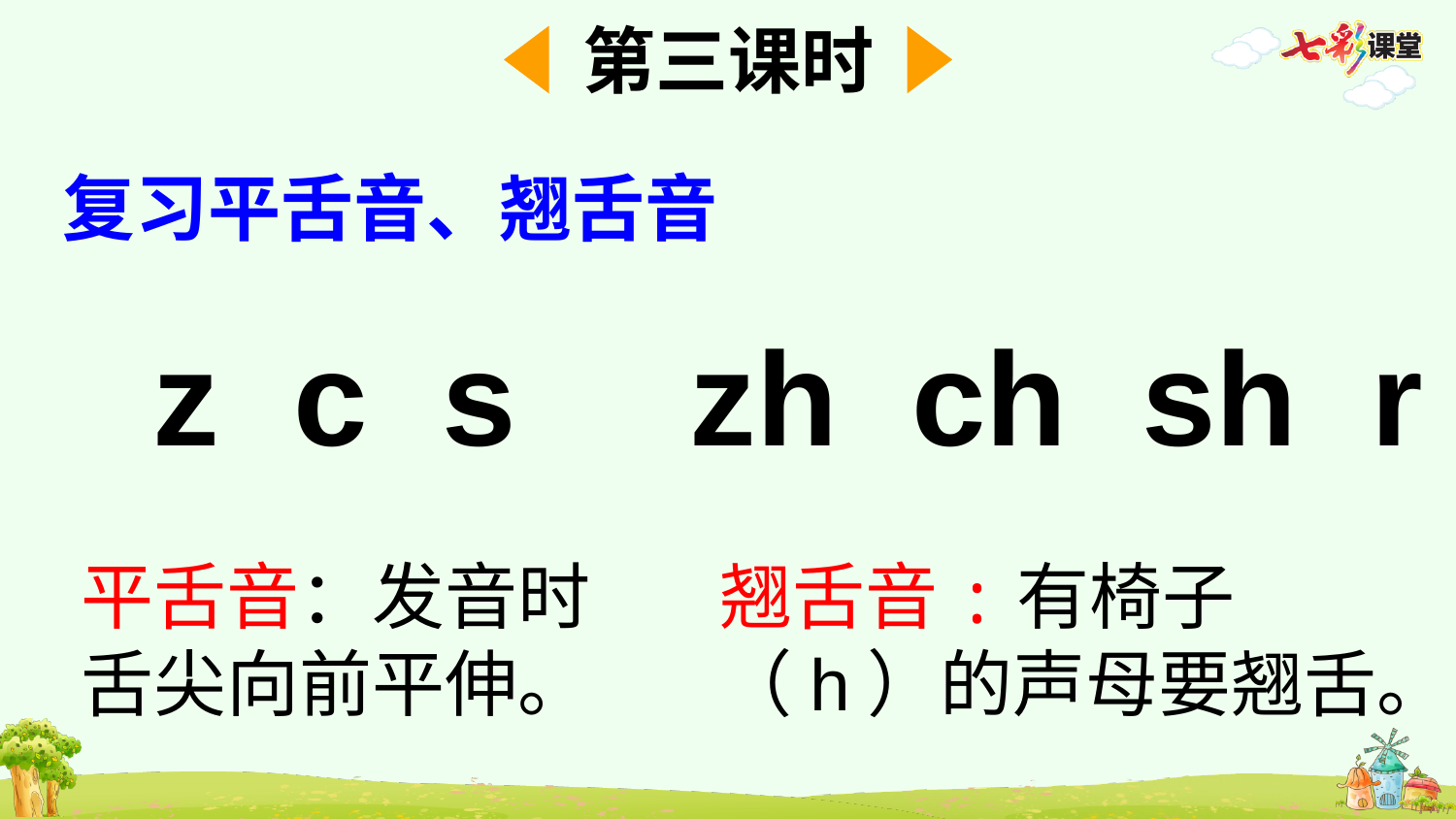

第三课时

复习平舌音、翘舌音
z  c  s
zh  ch  sh  r
平舌音：发音时舌尖向前平伸。
翘舌音:有椅子（h）的声母要翘舌。